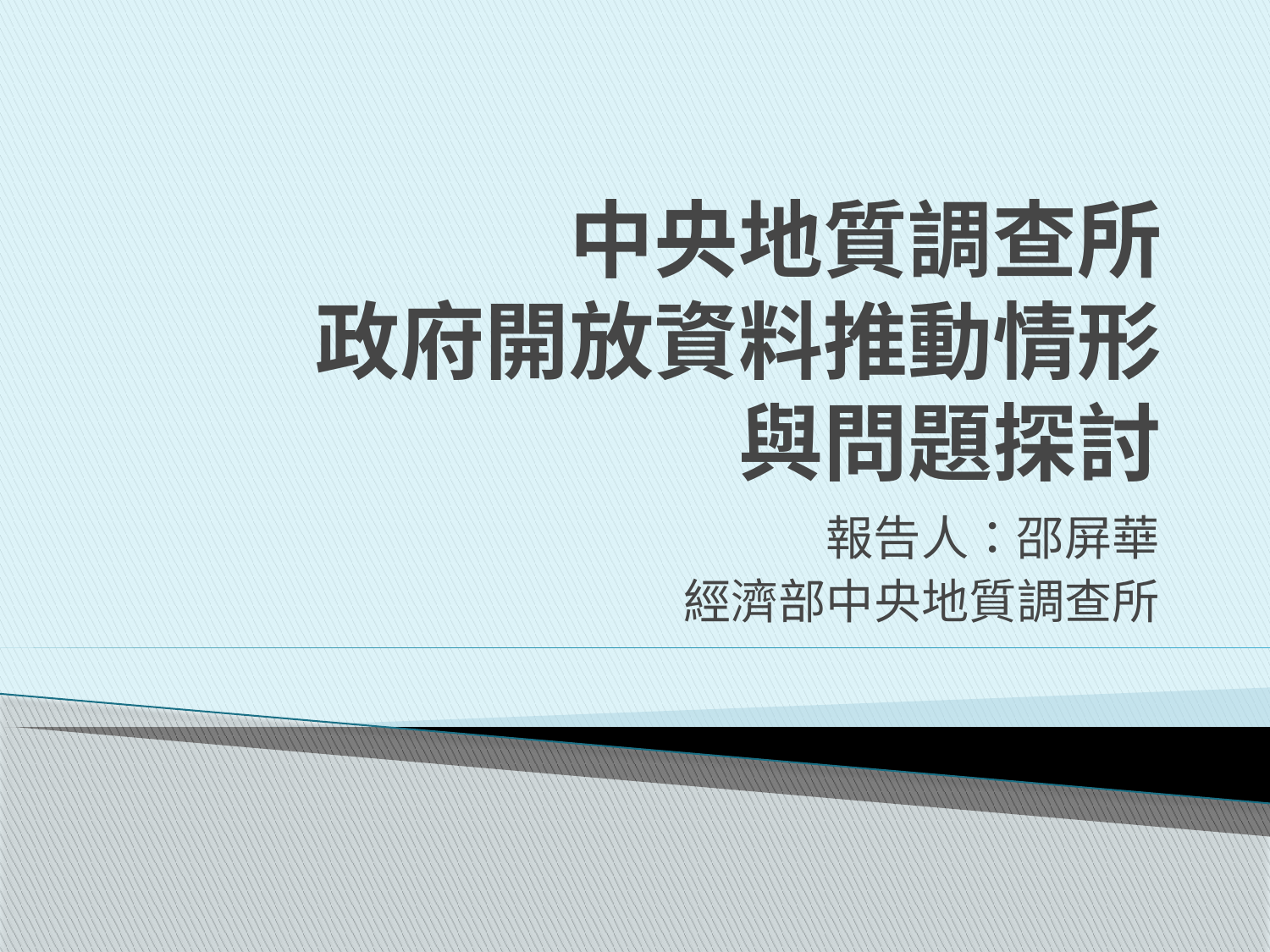

# 中央地質調查所 政府開放資料推動情形 與問題探討
報告人：邵屏華
經濟部中央地質調查所